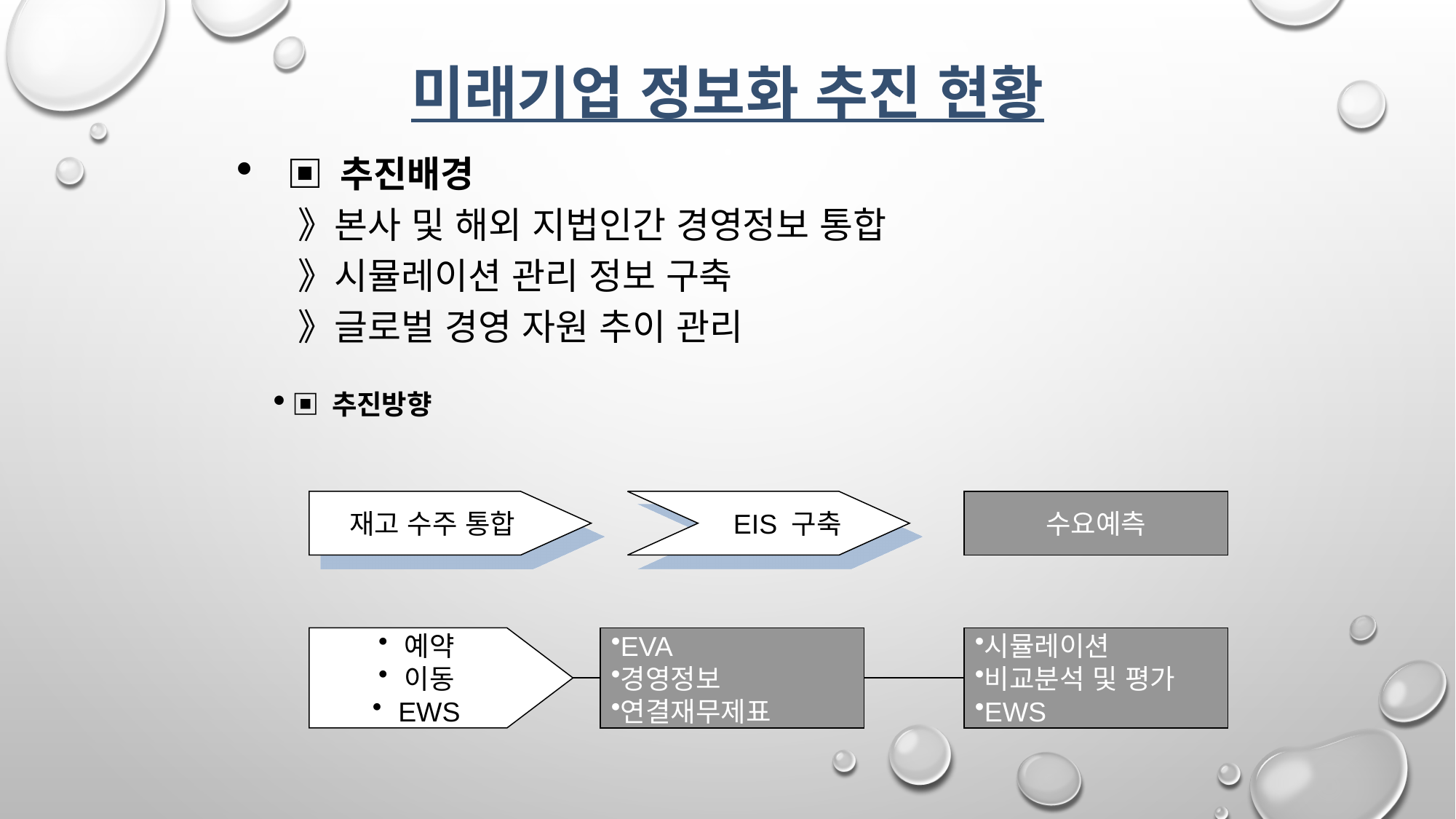

미래기업 정보화 추진 현황
 ▣ 추진배경
     》본사 및 해외 지법인간 경영정보 통합
     》시뮬레이션 관리 정보 구축
     》글로벌 경영 자원 추이 관리
 ▣ 추진방향
재고 수주 통합
     EIS 구축
수요예측
예약
이동
EWS
EVA
경영정보
연결재무제표
시뮬레이션
비교분석 및 평가
EWS